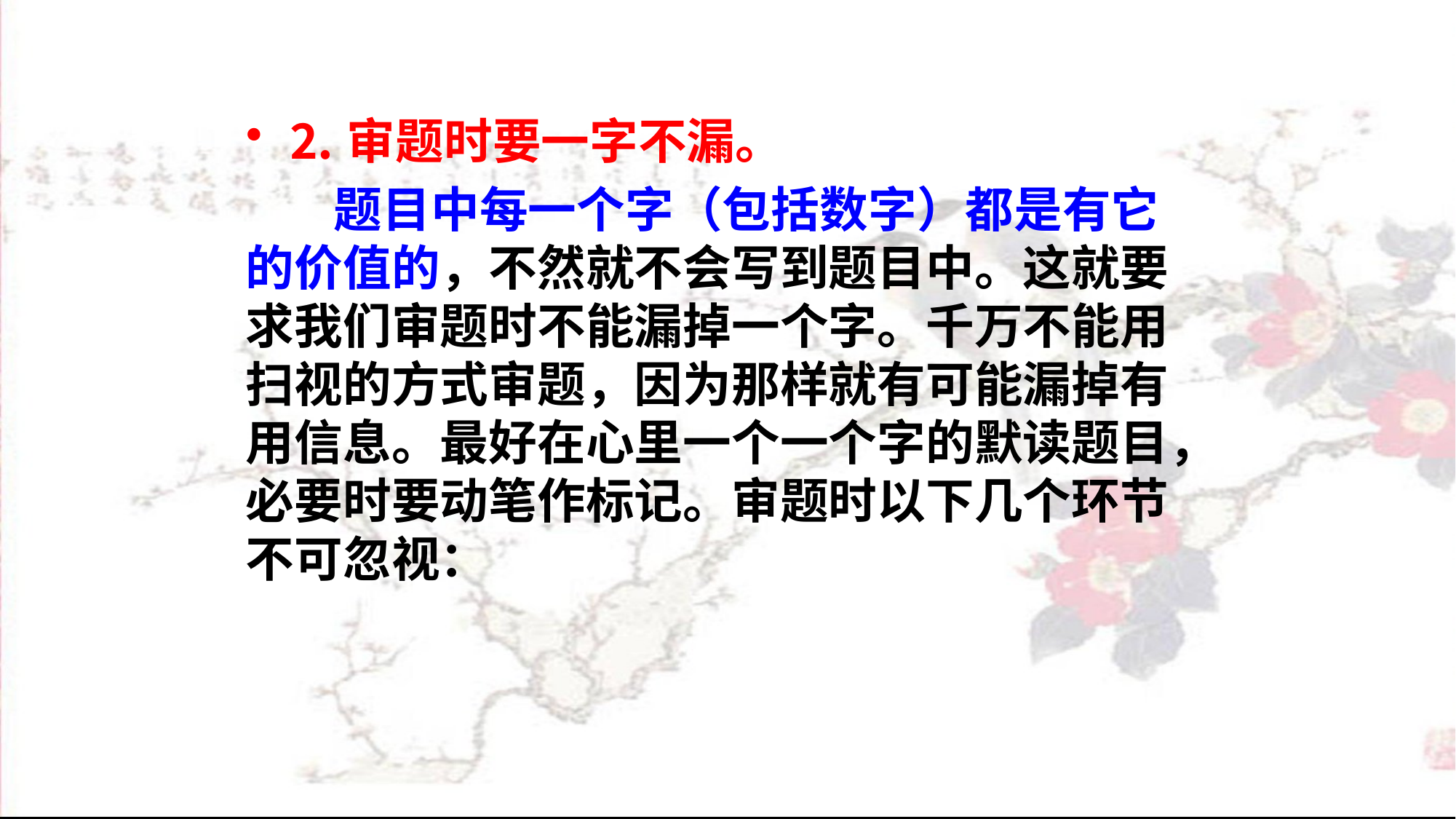

⒉审题时要一字不漏。
       题目中每一个字（包括数字）都是有它的价值的，不然就不会写到题目中。这就要求我们审题时不能漏掉一个字。千万不能用扫视的方式审题，因为那样就有可能漏掉有用信息。最好在心里一个一个字的默读题目，必要时要动笔作标记。审题时以下几个环节不可忽视：